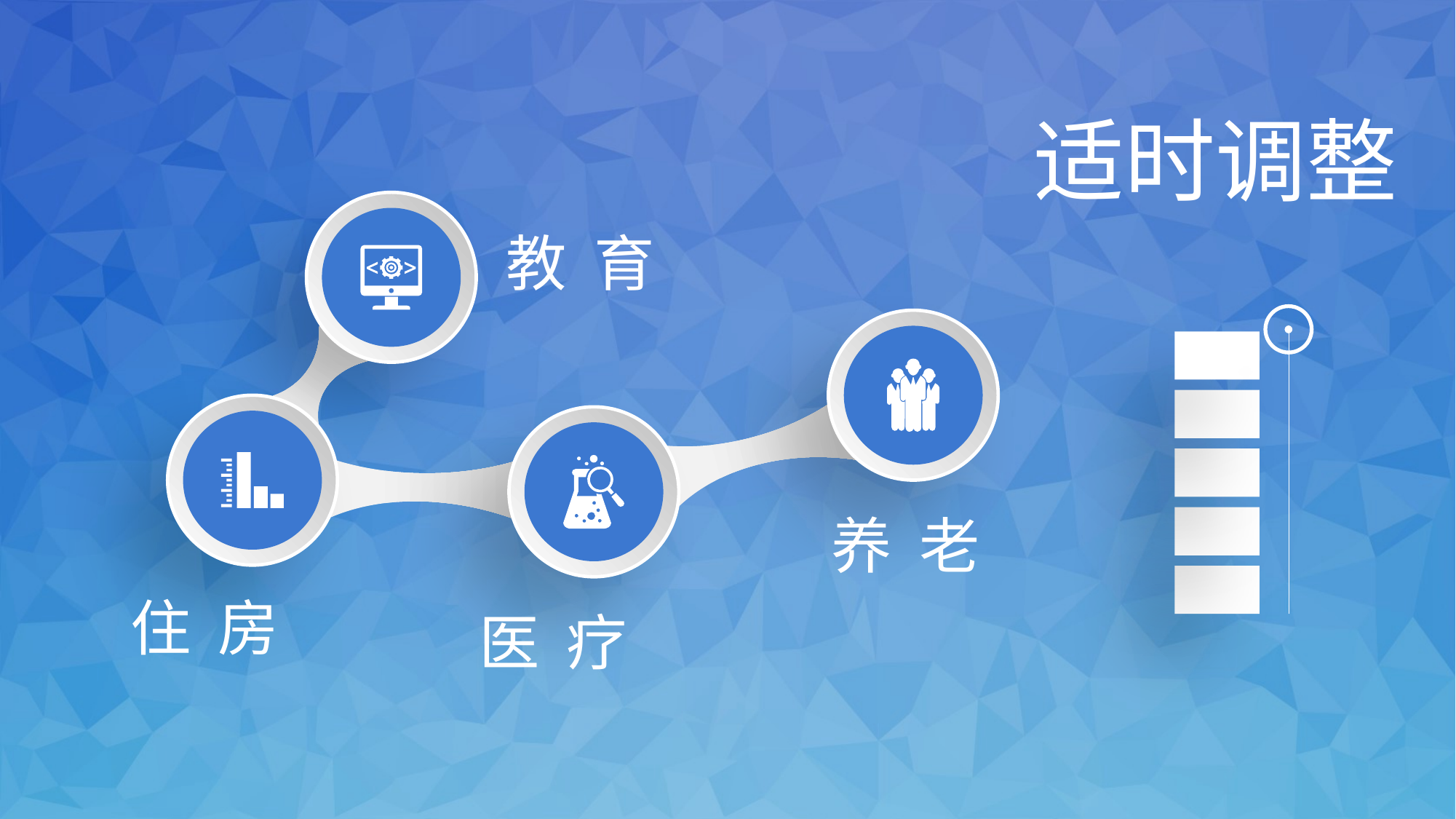

适时调整

教  育

养  老

住  房
医  疗